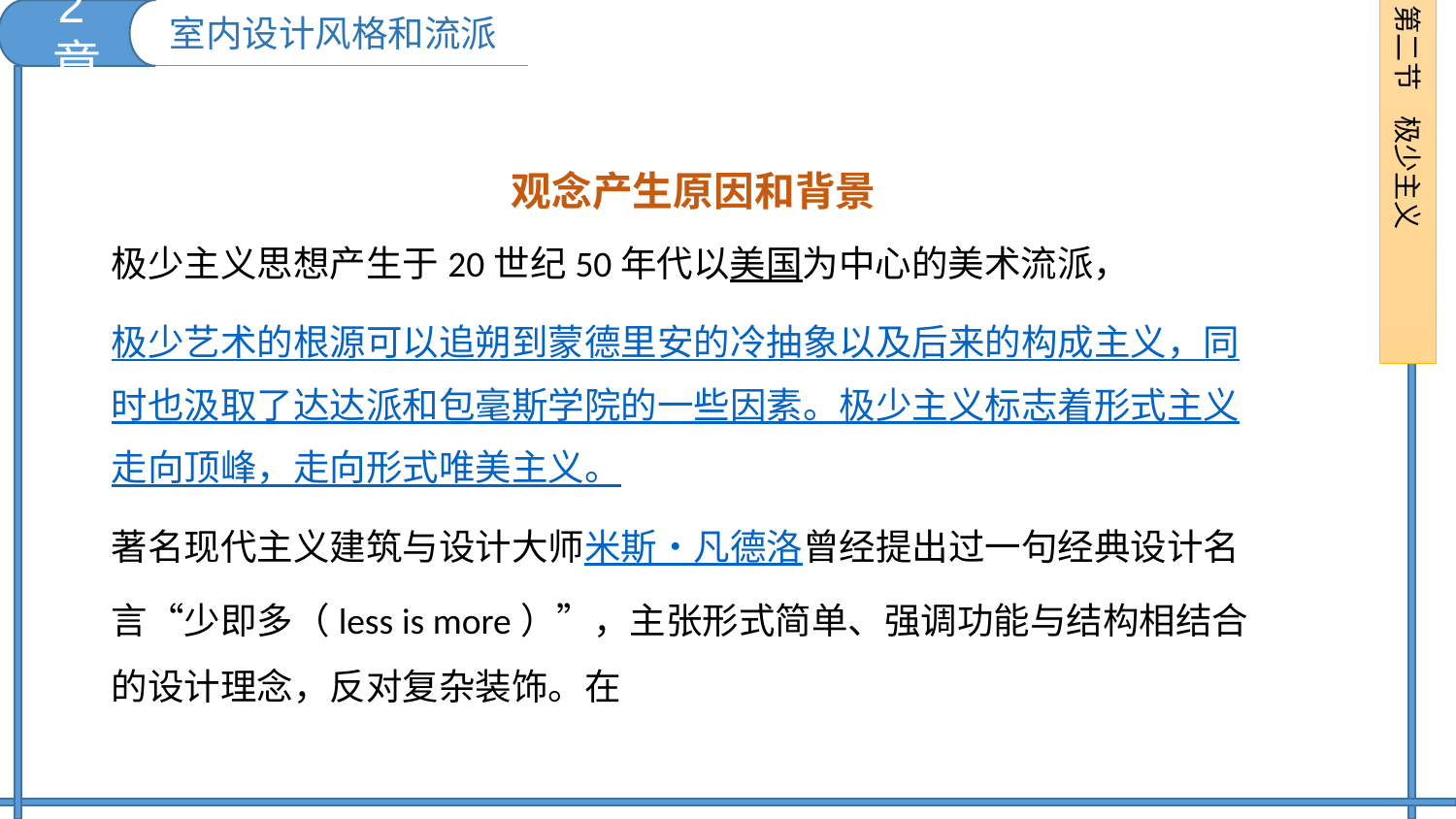

2章
第二节    极少主义
室内设计风格和流派

观念产生原因和背景
极少主义思想产生于20世纪50年代以美国为中心的美术流派，极少艺术的根源可以追朔到蒙德里安的冷抽象以及后来的构成主义，同时也汲取了达达派和包毫斯学院的一些因素。极少主义标志着形式主义走向顶峰，走向形式唯美主义。著名现代主义建筑与设计大师米斯·凡德洛曾经提出过一句经典设计名言“少即多（less is more）”，主张形式简单、强调功能与结构相结合的设计理念，反对复杂装饰。在